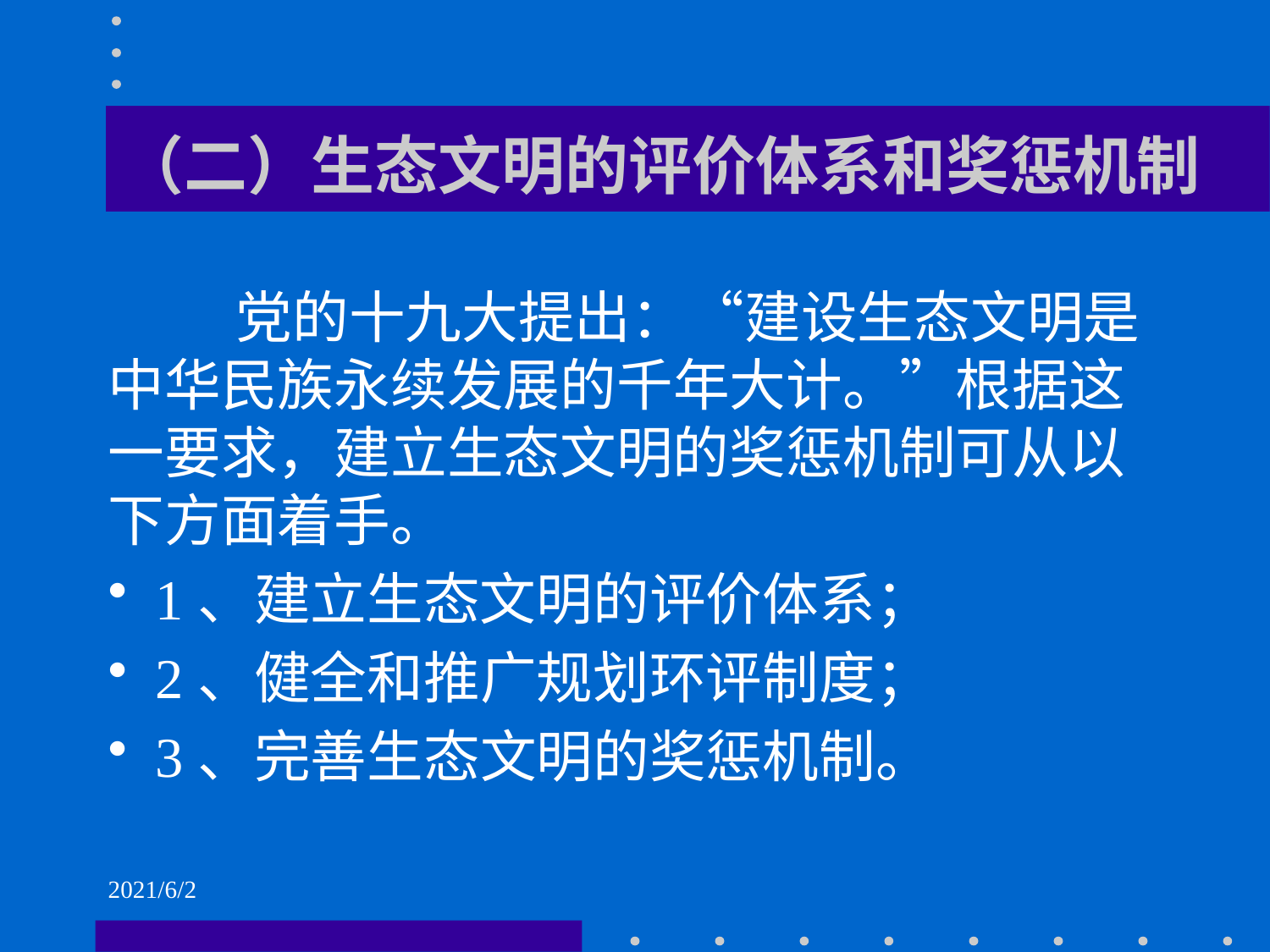

# （二）生态文明的评价体系和奖惩机制
         党的十九大提出：“建设生态文明是中华民族永续发展的千年大计。”根据这一要求，建立生态文明的奖惩机制可从以下方面着手。
1、建立生态文明的评价体系；
2、健全和推广规划环评制度；
3、完善生态文明的奖惩机制。
2021/6/2